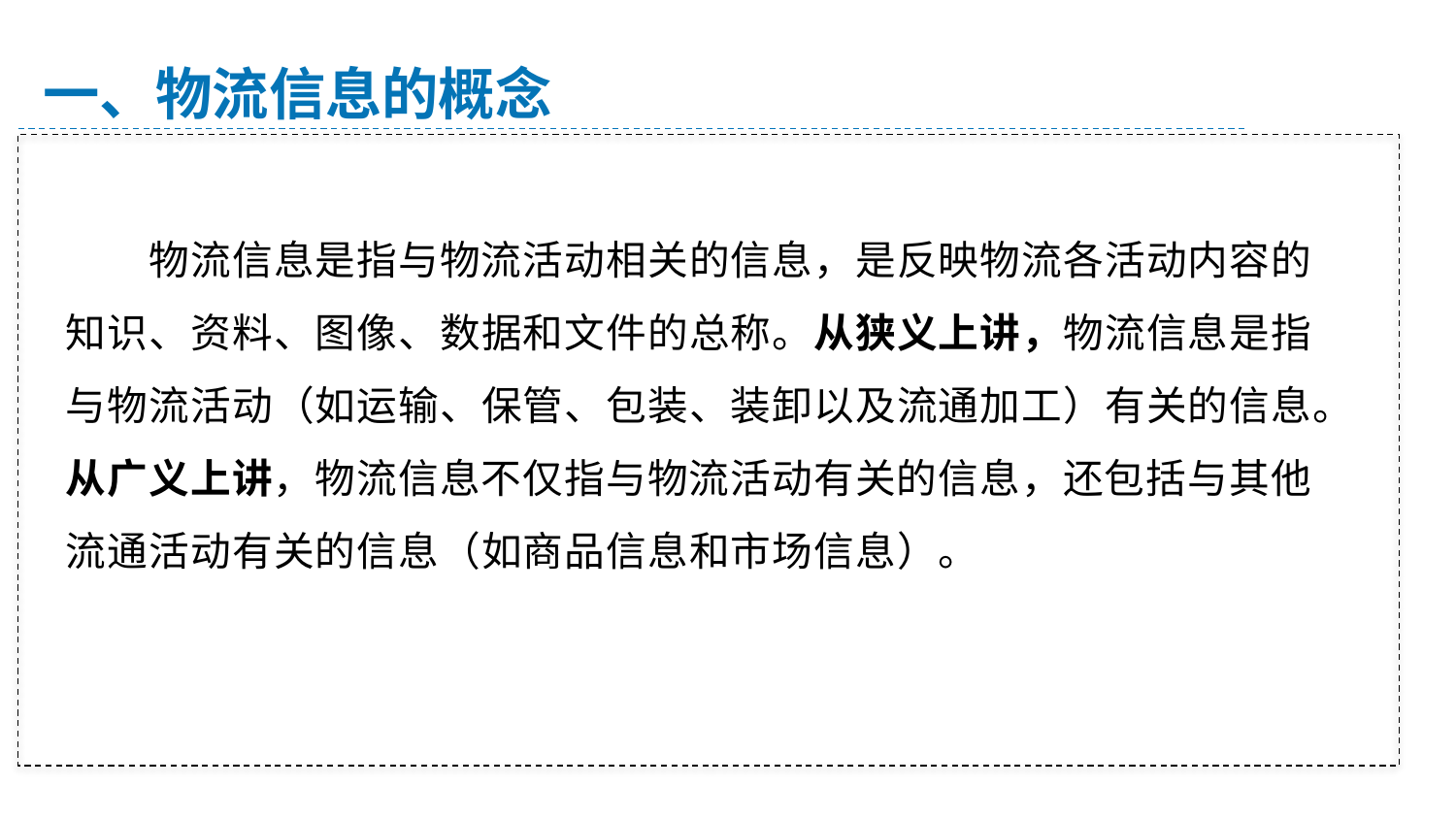

一、物流信息的概念

　　物流信息是指与物流活动相关的信息，是反映物流各活动内容的知识、资料、图像、数据和文件的总称。从狭义上讲，物流信息是指与物流活动（如运输、保管、包装、装卸以及流通加工）有关的信息。从广义上讲，物流信息不仅指与物流活动有关的信息，还包括与其他流通活动有关的信息（如商品信息和市场信息）。